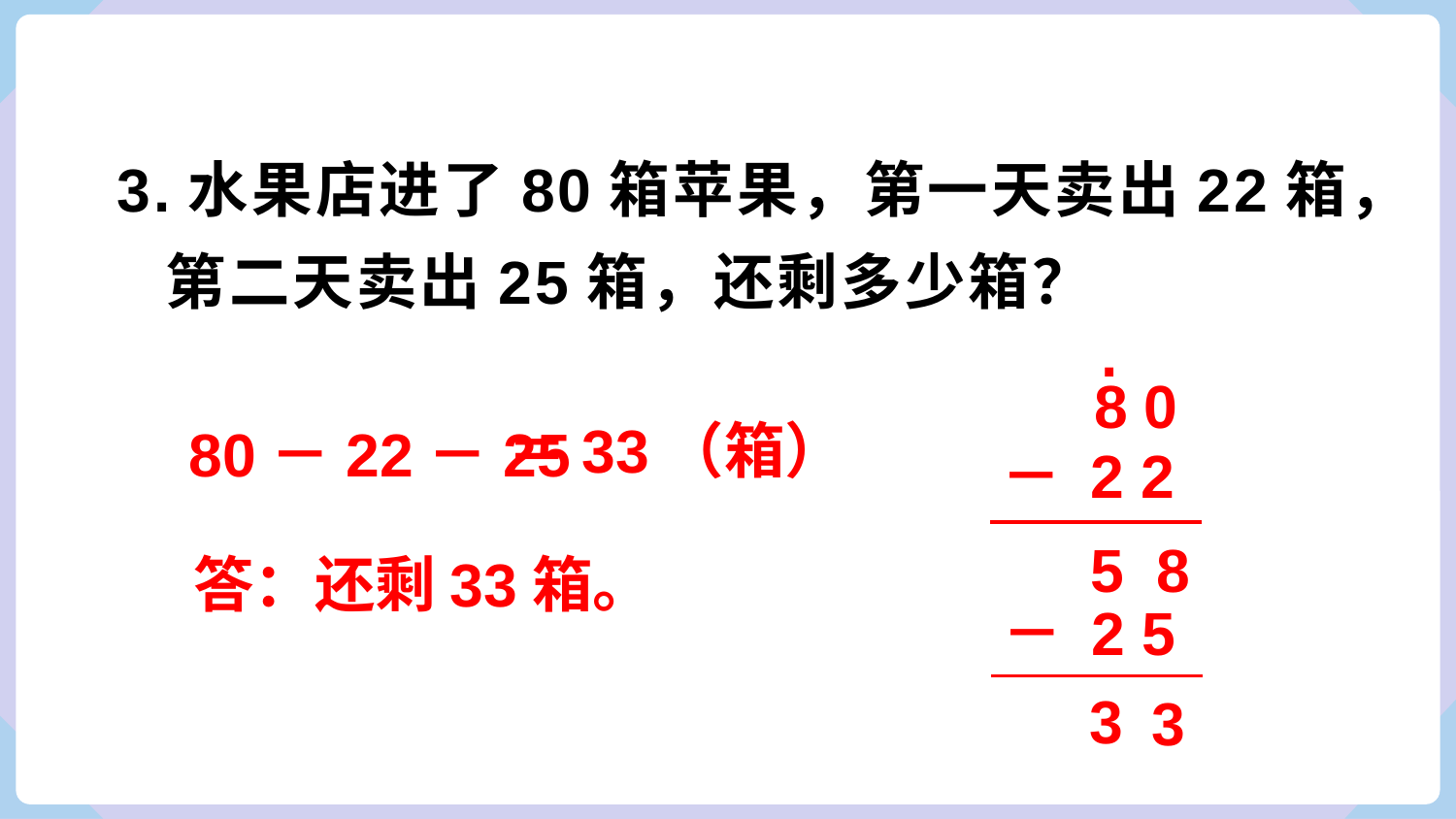

3.水果店进了80箱苹果，第一天卖出22箱，
  第二天卖出25箱，还剩多少箱？

.
8 0
 80－22－25
＝33（箱）
－ 2 2
 答：还剩33箱。
8
5
－ 2 5
绿色圃中小学教育网http://www.lspjy.com
3
3